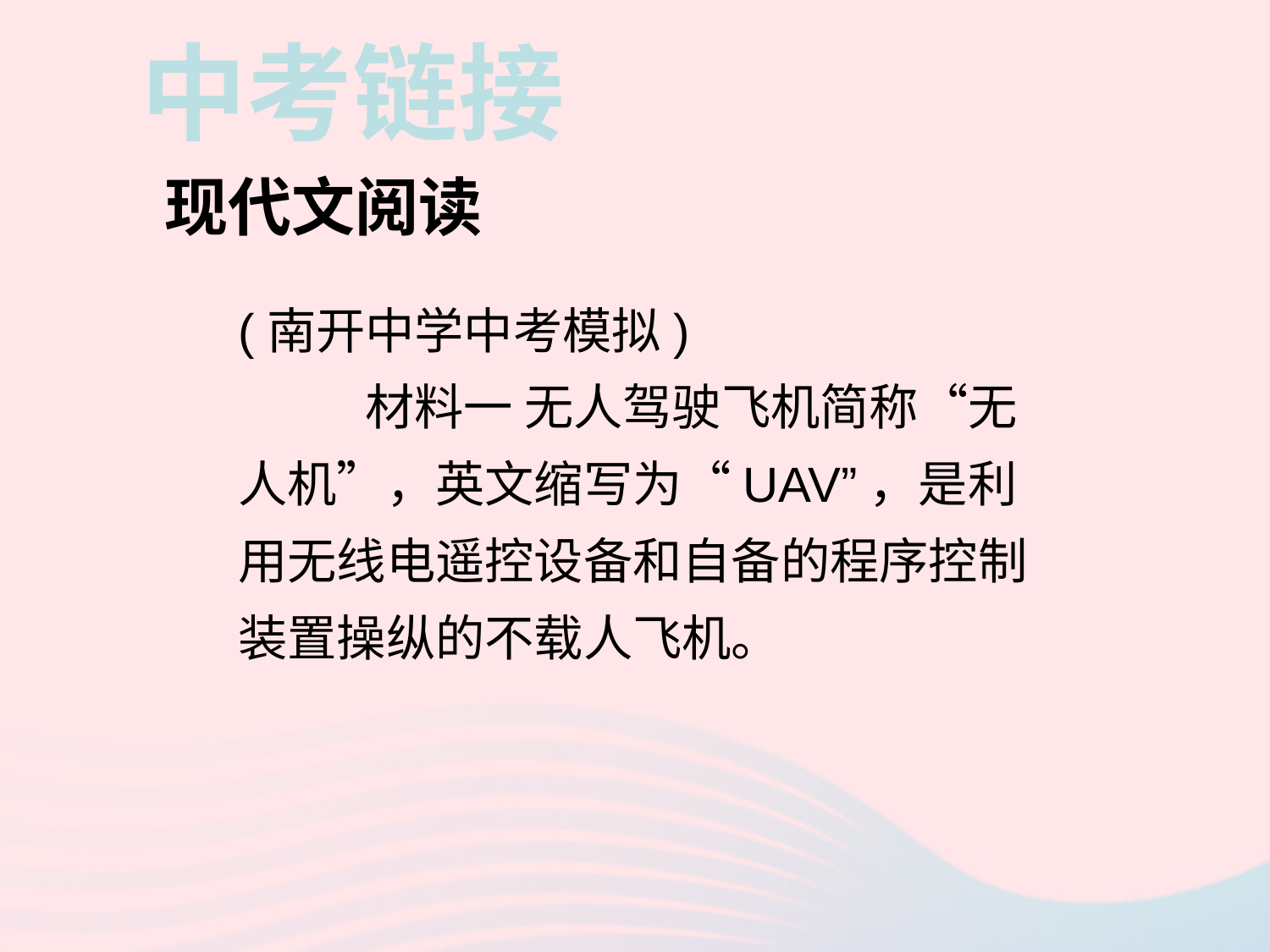

中考链接
现代文阅读
(南开中学中考模拟)
	材料一 无人驾驶飞机简称“无人机”，英文缩写为“UAV”，是利用无线电遥控设备和自备的程序控制装置操纵的不载人飞机。